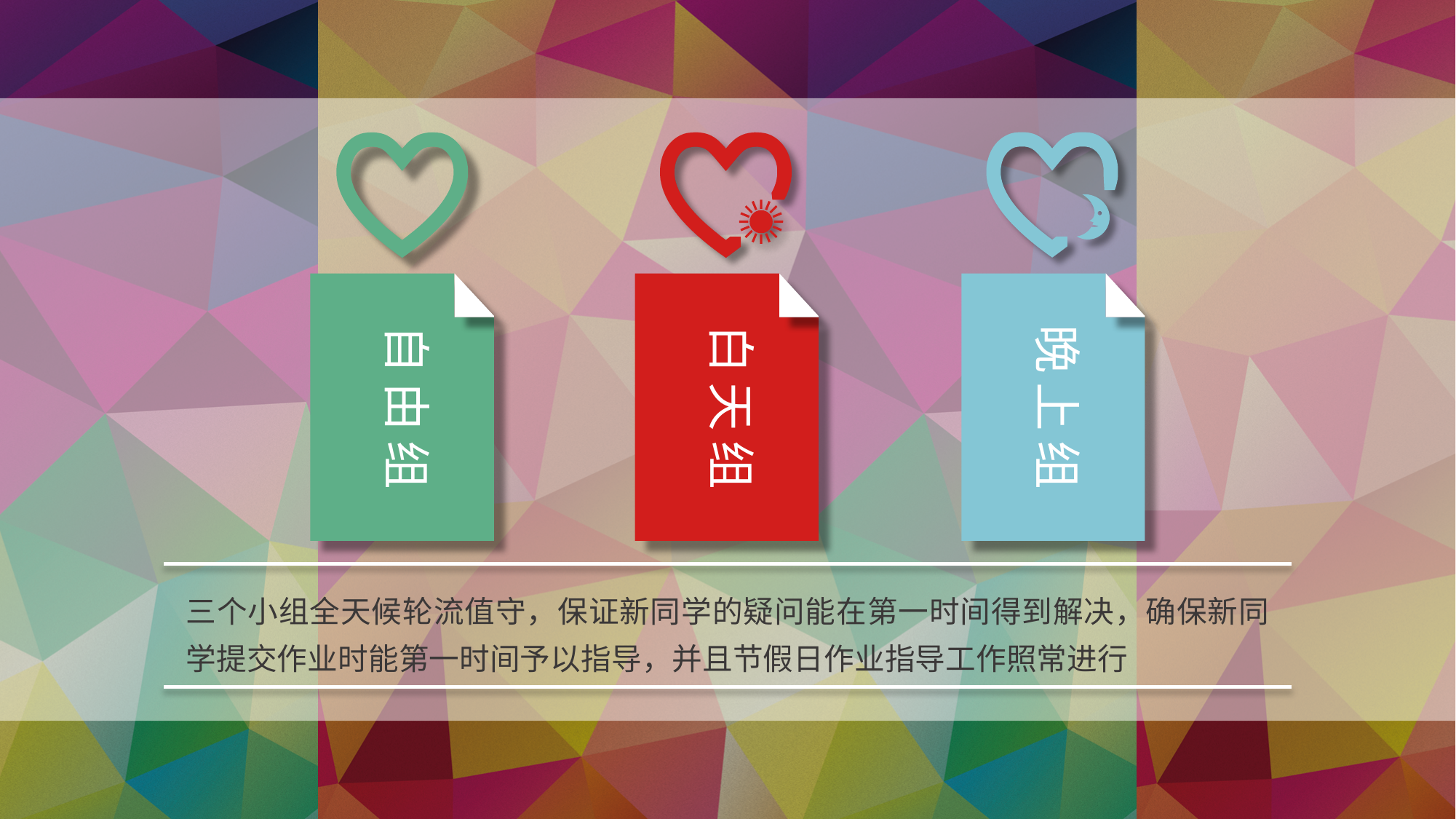

自由组
白天组
晚上组
三个小组全天候轮流值守，保证新同学的疑问能在第一时间得到解决，确保新同学提交作业时能第一时间予以指导，并且节假日作业指导工作照常进行